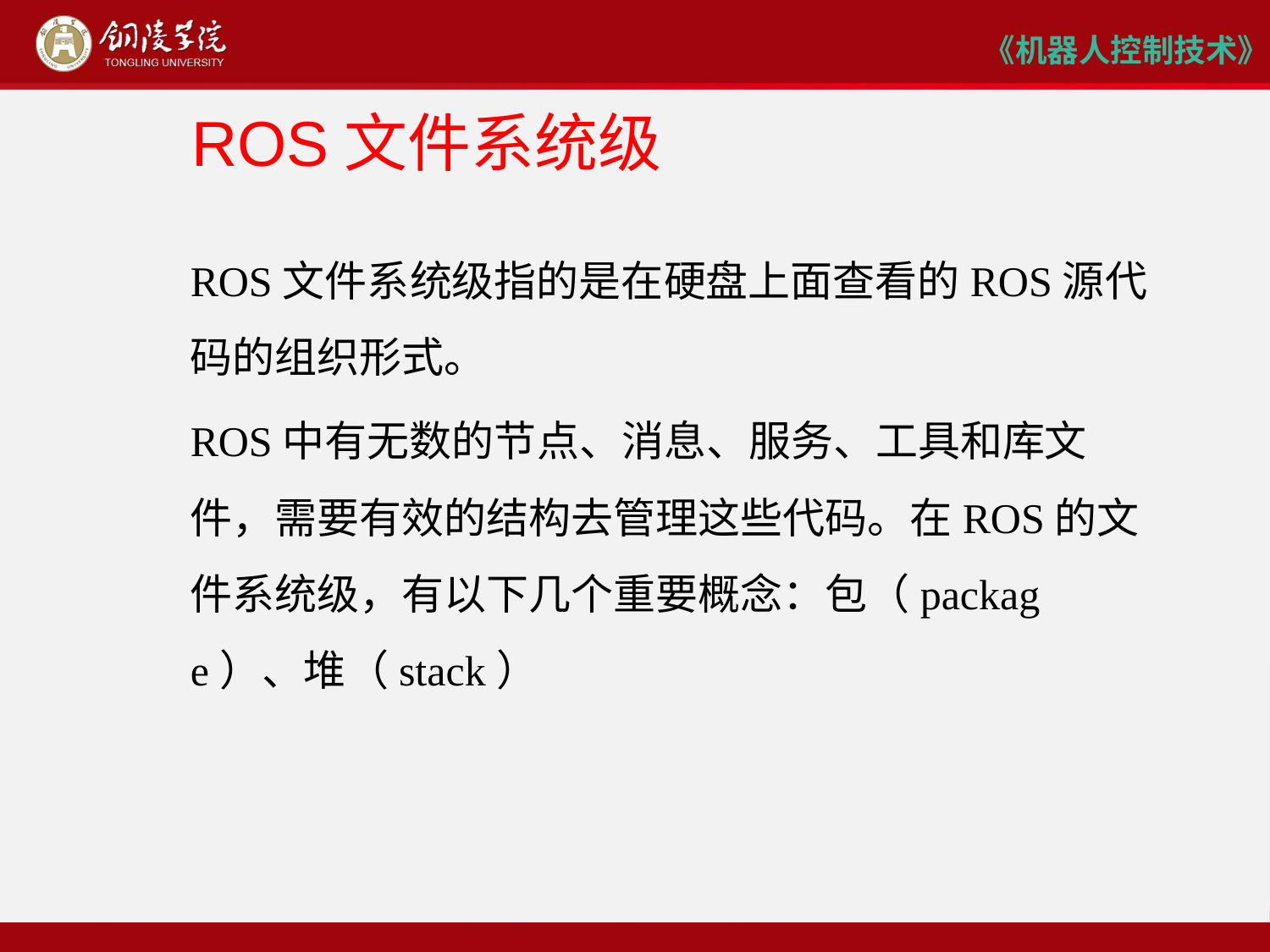

# ROS文件系统级
ROS文件系统级指的是在硬盘上面查看的ROS源代码的组织形式。
ROS中有无数的节点、消息、服务、工具和库文件，需要有效的结构去管理这些代码。在ROS的文件系统级，有以下几个重要概念：包（package）、堆（stack）